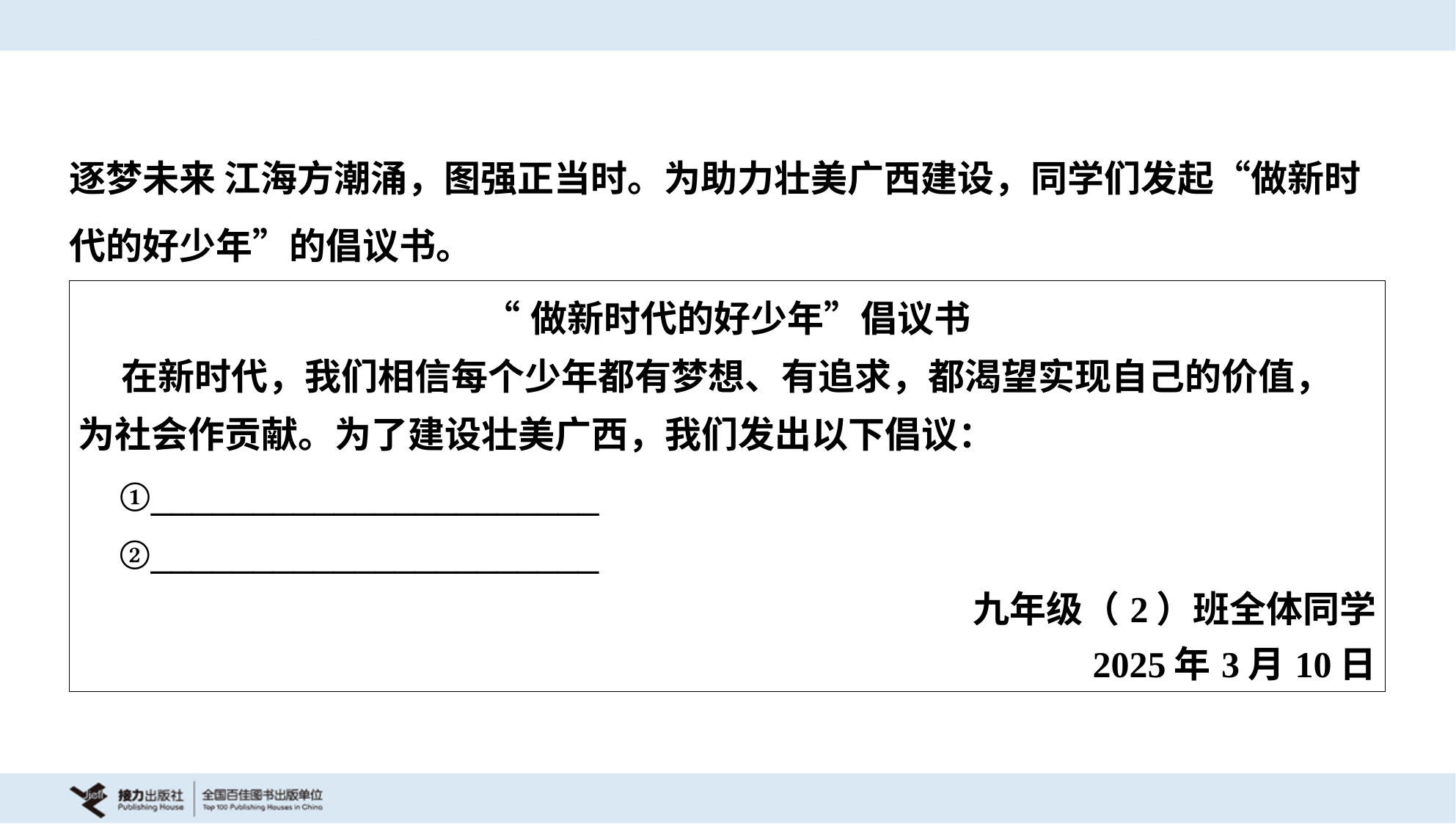

逐梦未来 江海方潮涌，图强正当时。为助力壮美广西建设，同学们发起“做新时
代的好少年”的倡议书。
| “做新时代的好少年”倡议书 在新时代，我们相信每个少年都有梦想、有追求，都渴望实现自己的价值， 为社会作贡献。为了建设壮美广西，我们发出以下倡议： ①\_\_\_\_\_\_\_\_\_\_\_\_\_\_\_\_\_\_\_\_\_\_ ②\_\_\_\_\_\_\_\_\_\_\_\_\_\_\_\_\_\_\_\_\_\_ 九年级（2）班全体同学 2025年3月10日 |
| --- |